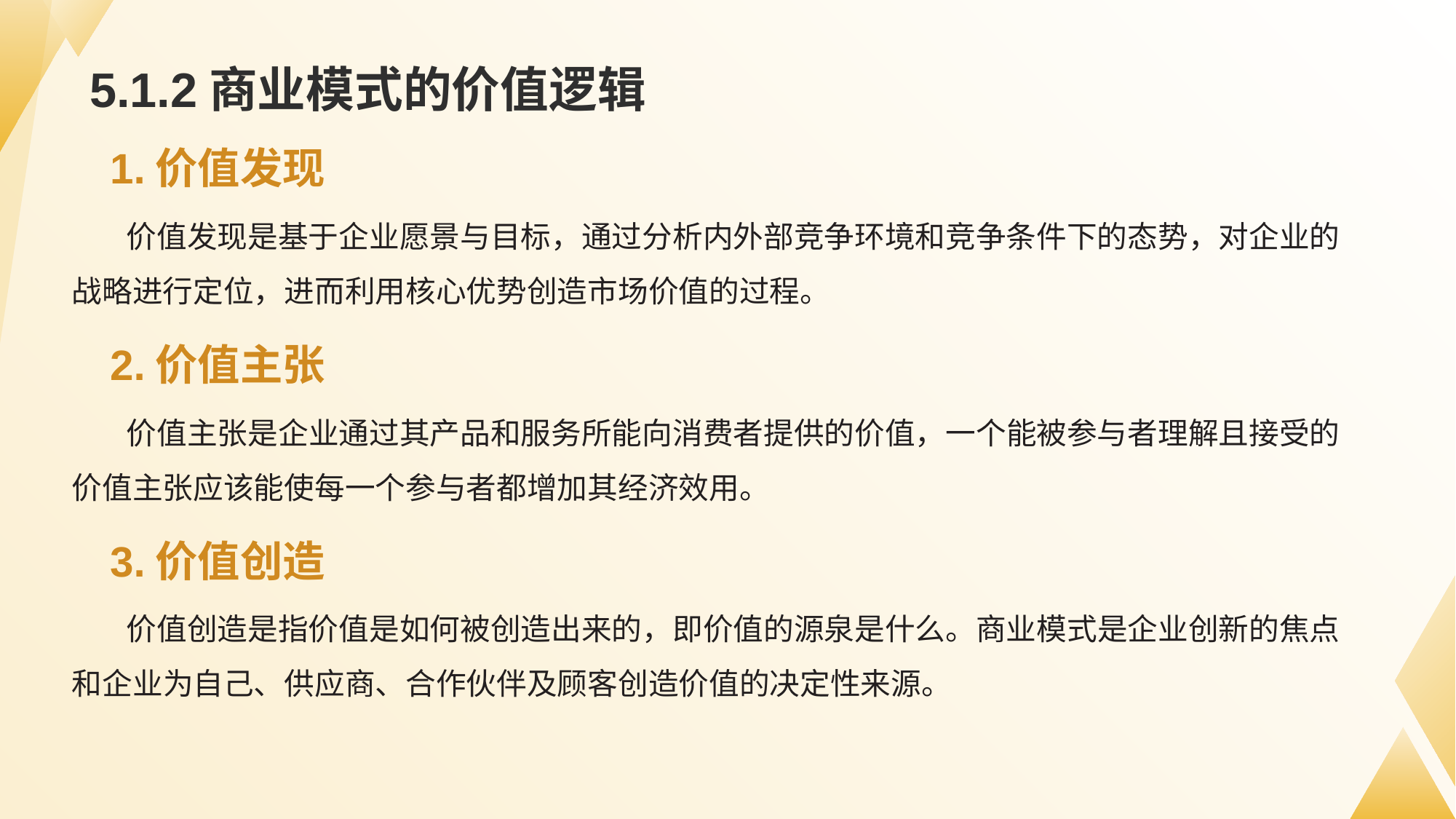

# 5.1.2商业模式的价值逻辑
1.价值发现
价值发现是基于企业愿景与目标，通过分析内外部竞争环境和竞争条件下的态势，对企业的战略进行定位，进而利用核心优势创造市场价值的过程。
2.价值主张
价值主张是企业通过其产品和服务所能向消费者提供的价值，一个能被参与者理解且接受的价值主张应该能使每一个参与者都增加其经济效用。
3.价值创造
价值创造是指价值是如何被创造出来的，即价值的源泉是什么。商业模式是企业创新的焦点和企业为自己、供应商、合作伙伴及顾客创造价值的决定性来源。